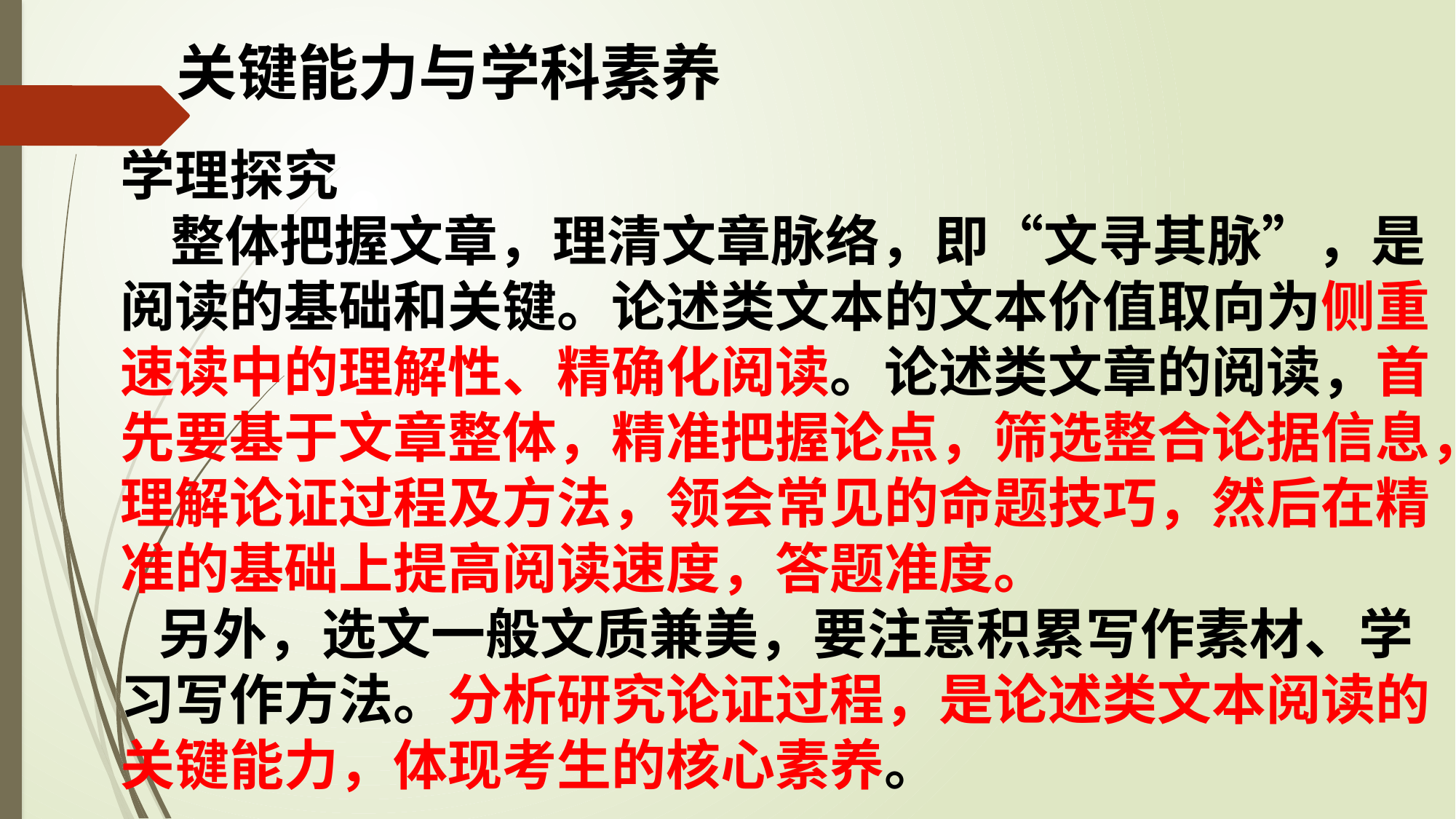

关键能力与学科素养
学理探究   整体把握文章，理清文章脉络，即“文寻其脉”，是阅读的基础和关键。论述类文本的文本价值取向为侧重速读中的理解性、精确化阅读。论述类文章的阅读，首先要基于文章整体，精准把握论点，筛选整合论据信息，理解论证过程及方法，领会常见的命题技巧，然后在精准的基础上提高阅读速度，答题准度。
  另外，选文一般文质兼美，要注意积累写作素材、学习写作方法。分析研究论证过程，是论述类文本阅读的关键能力，体现考生的核心素养。